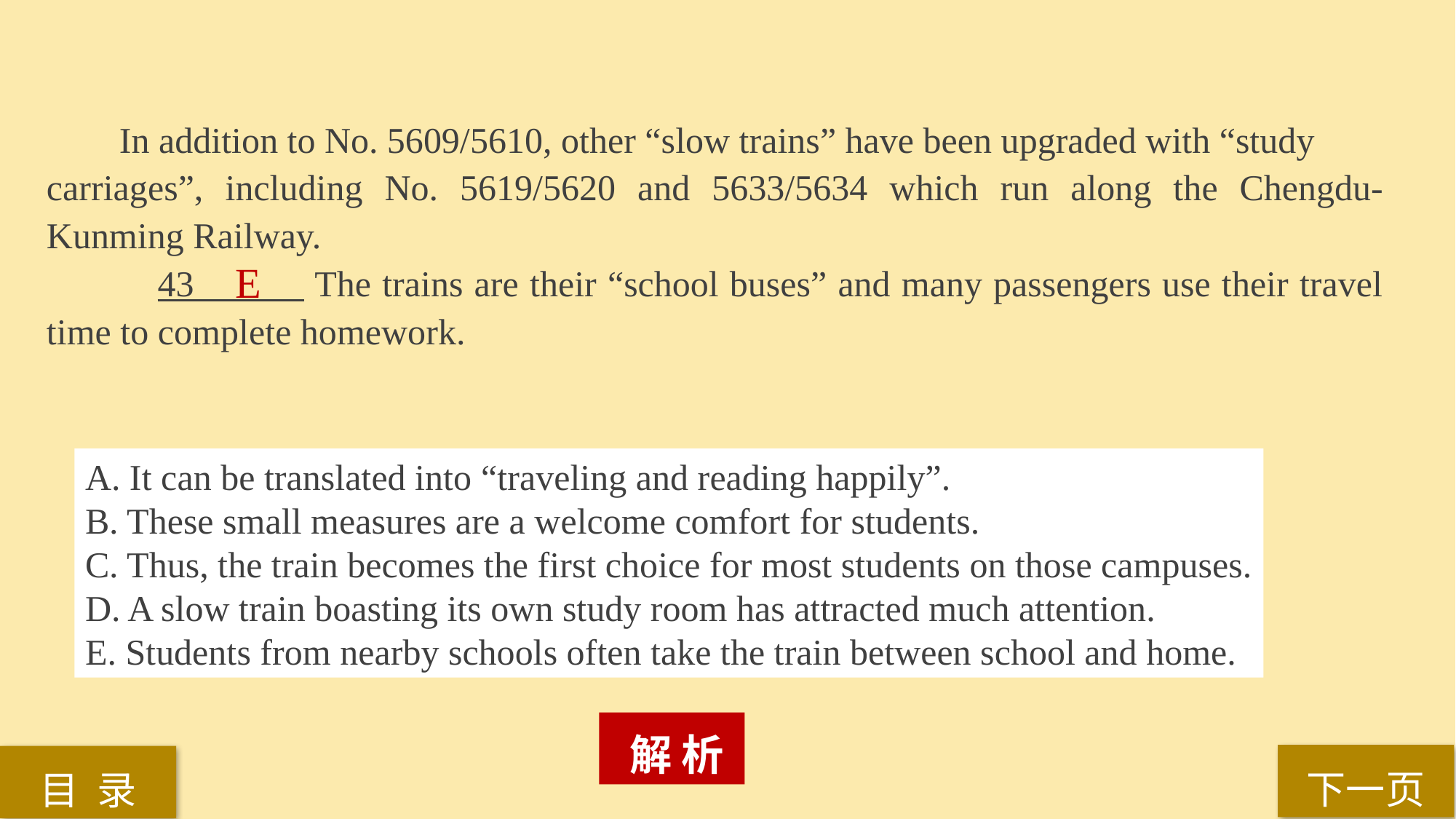

In addition to No. 5609/5610, other “slow trains” have been upgraded with “study
carriages”, including No. 5619/5620 and 5633/5634 which run along the Chengdu-Kunming Railway.
 	43           The trains are their “school buses” and many passengers use their travel time to complete homework.
E
A. It can be translated into “traveling and reading happily”.
B. These small measures are a welcome comfort for students.
C. Thus, the train becomes the first choice for most students on those campuses.
D. A slow train boasting its own study room has attracted much attention.
E. Students from nearby schools often take the train between school and home.
 解 析